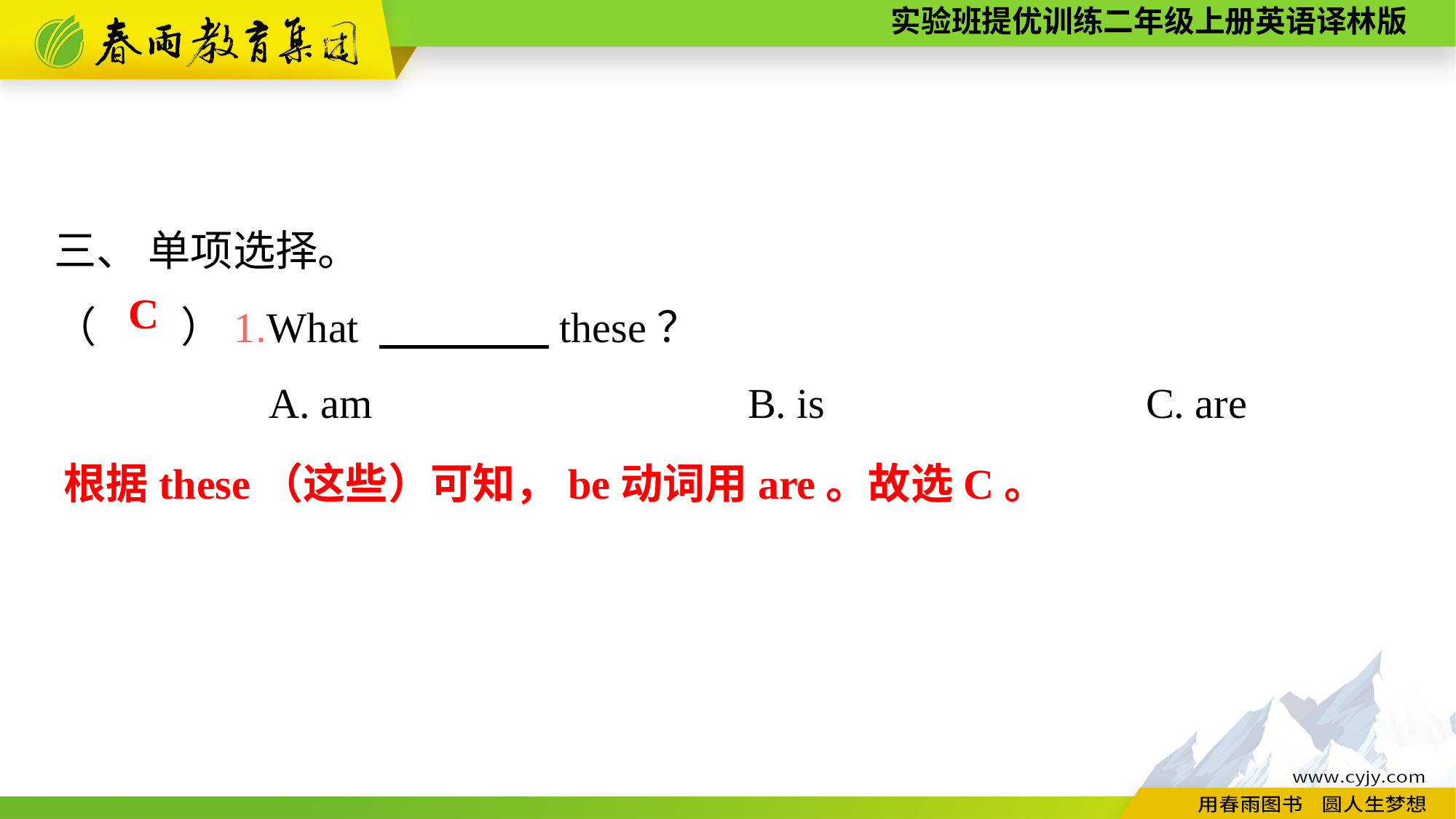

三、 单项选择。
（　　）1.What 　　　　these？
A. am　　　　　　	   B. is　　　　　　	C. are
C
根据these（这些）可知，be动词用are。故选C。